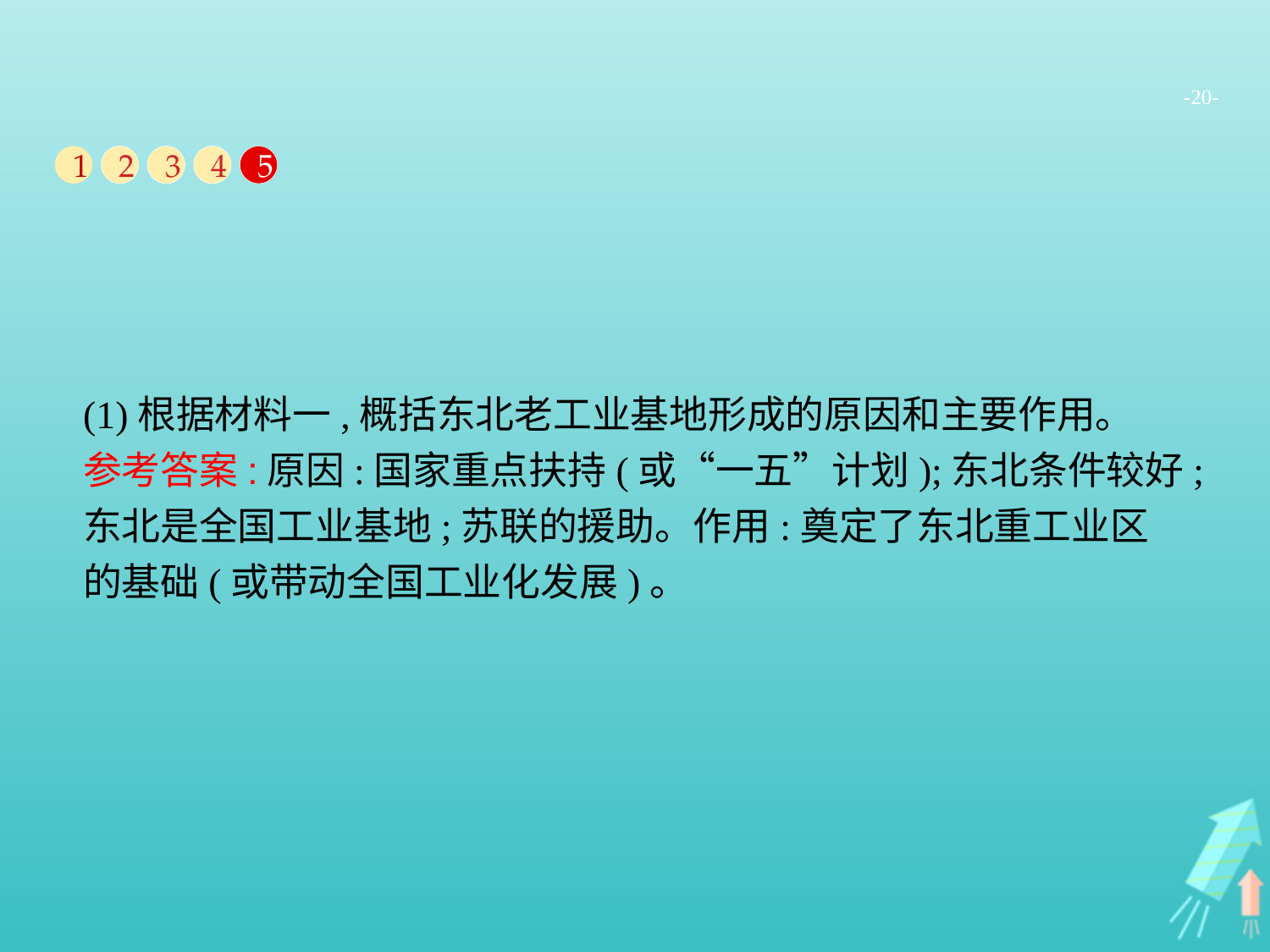

-20-
1
2
3
4
5
(1)根据材料一,概括东北老工业基地形成的原因和主要作用。
参考答案:原因:国家重点扶持(或“一五”计划);东北条件较好;东北是全国工业基地;苏联的援助。作用:奠定了东北重工业区的基础(或带动全国工业化发展)。